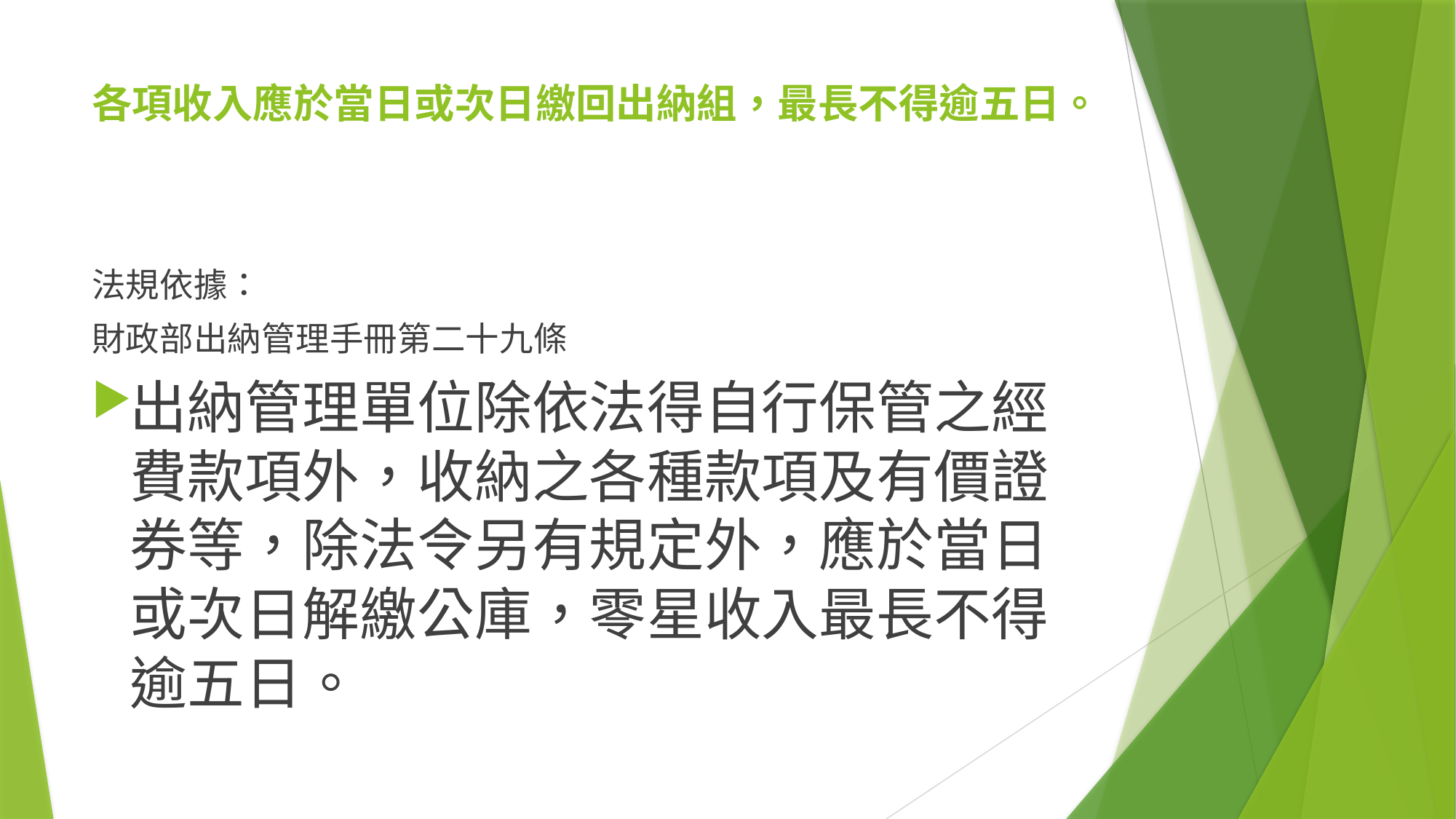

# 各項收入應於當日或次日繳回出納組，最長不得逾五日。
法規依據：
財政部出納管理手冊第二十九條
出納管理單位除依法得自行保管之經費款項外，收納之各種款項及有價證券等，除法令另有規定外，應於當日或次日解繳公庫，零星收入最長不得逾五日。